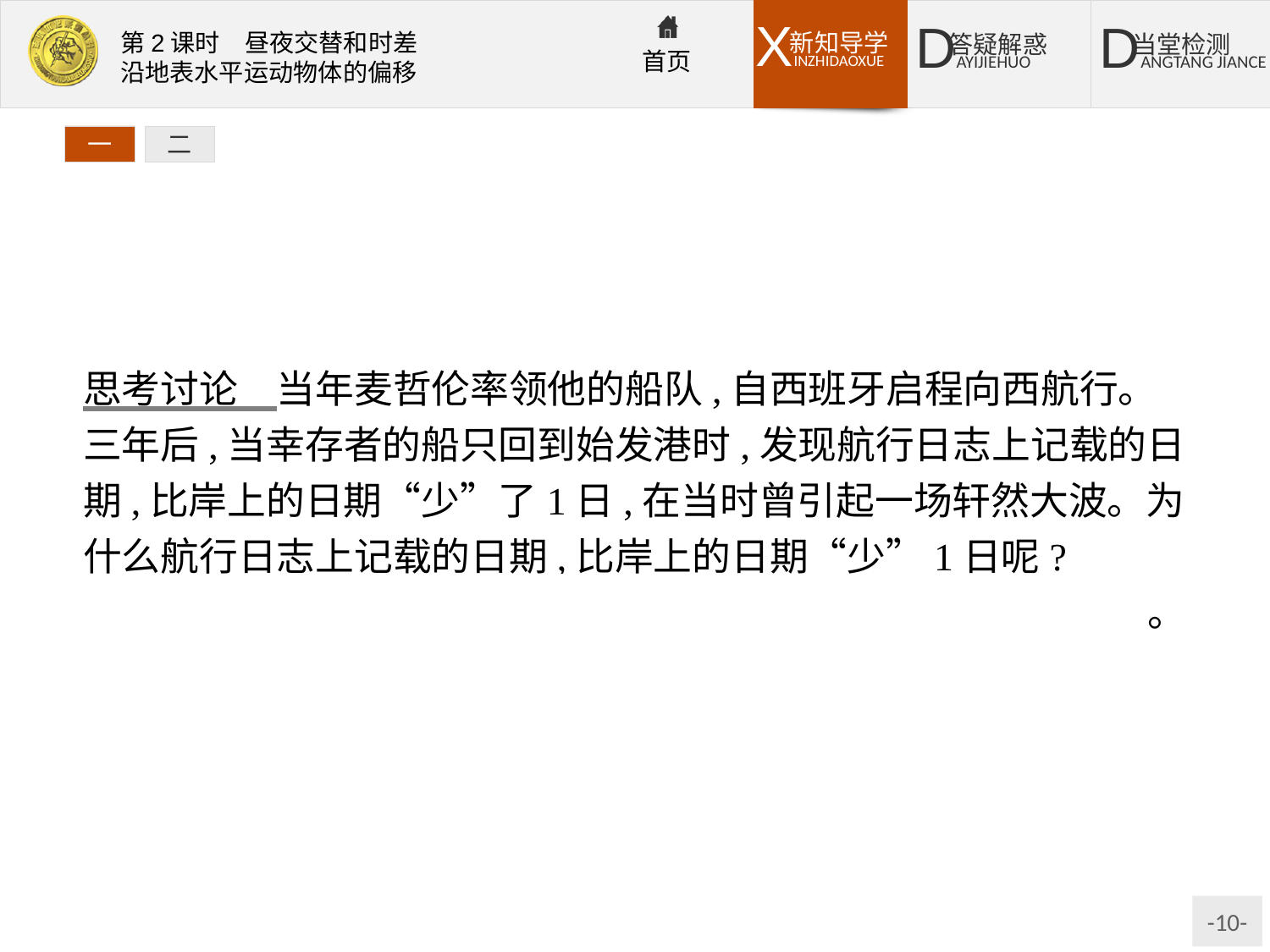

一
二
思考讨论　当年麦哲伦率领他的船队,自西班牙启程向西航行。三年后,当幸存者的船只回到始发港时,发现航行日志上记载的日期,比岸上的日期“少”了1日,在当时曾引起一场轩然大波。为什么航行日志上记载的日期,比岸上的日期“少”1日呢?
提示:船队在自东向西经过国际日界线时应该加一天,而没加上。